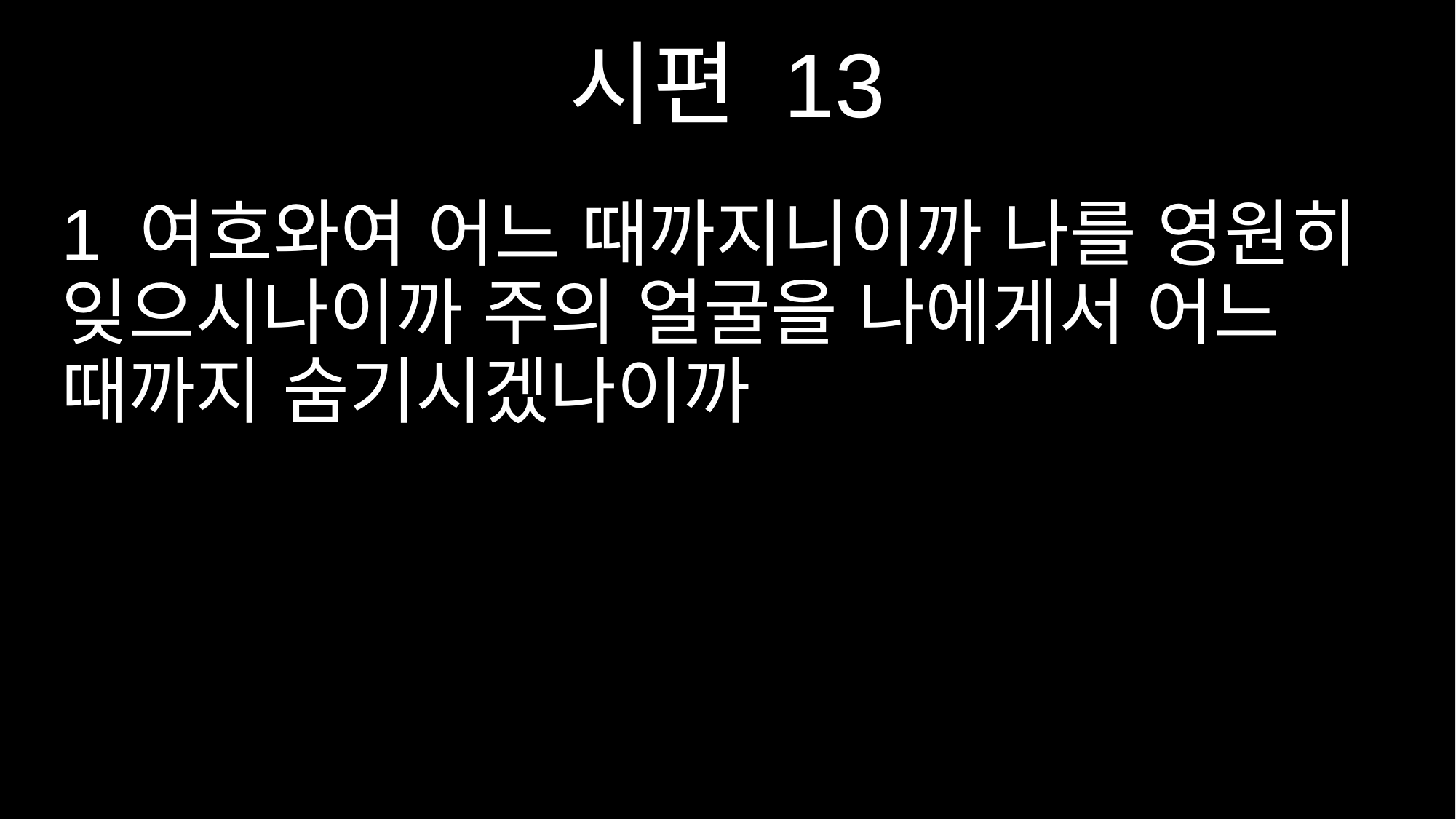

시편 13
1 여호와여 어느 때까지니이까 나를 영원히 잊으시나이까 주의 얼굴을 나에게서 어느 때까지 숨기시겠나이까